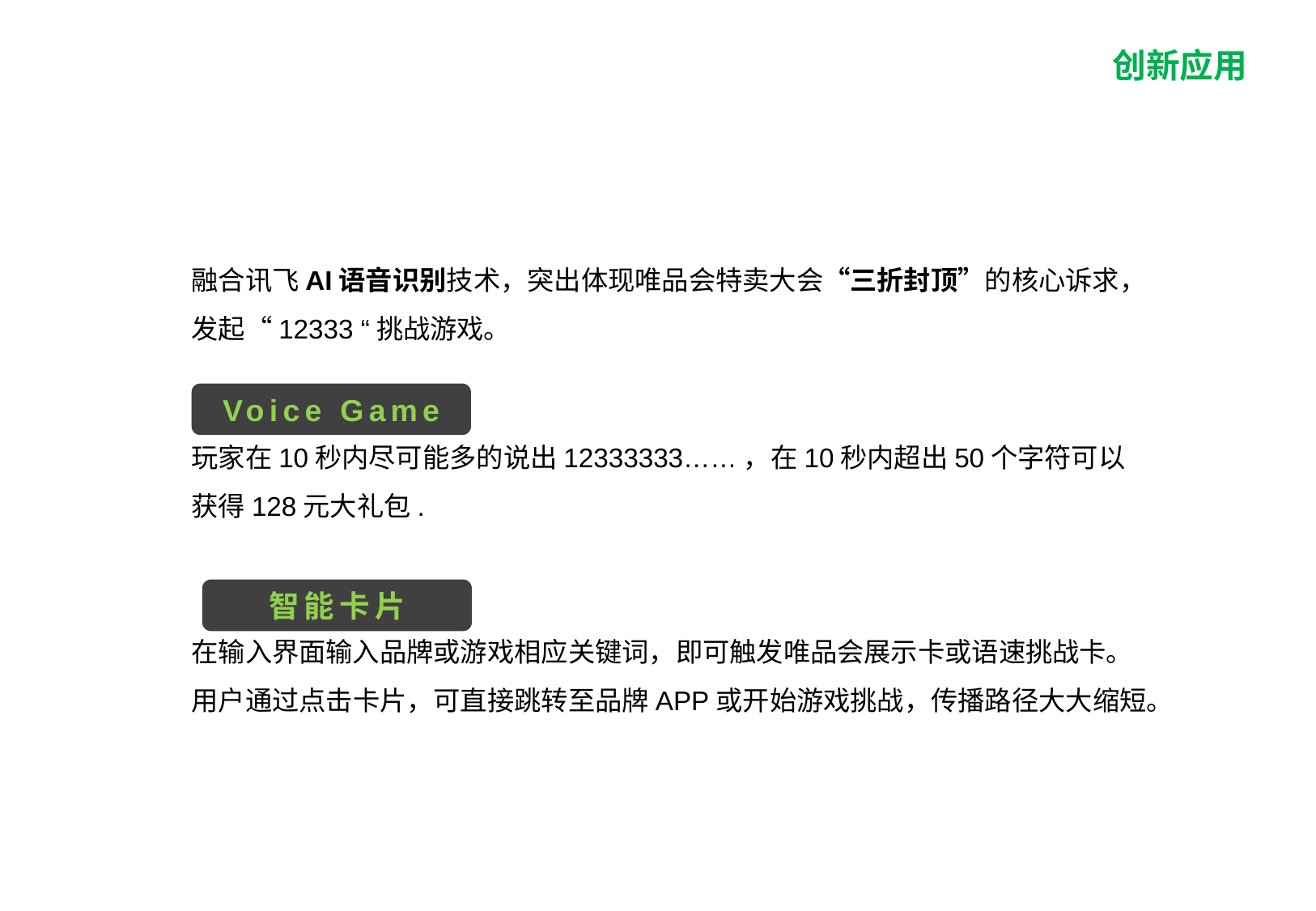

创新应用
融合讯飞AI语音识别技术，突出体现唯品会特卖大会“三折封顶”的核心诉求，发起“12333 “挑战游戏。

玩家在10秒内尽可能多的说出12333333……，在10秒内超出50个字符可以获得128元大礼包.

在输入界面输入品牌或游戏相应关键词，即可触发唯品会展示卡或语速挑战卡。用户通过点击卡片，可直接跳转至品牌APP或开始游戏挑战，传播路径大大缩短。
Voice Game
智能卡片